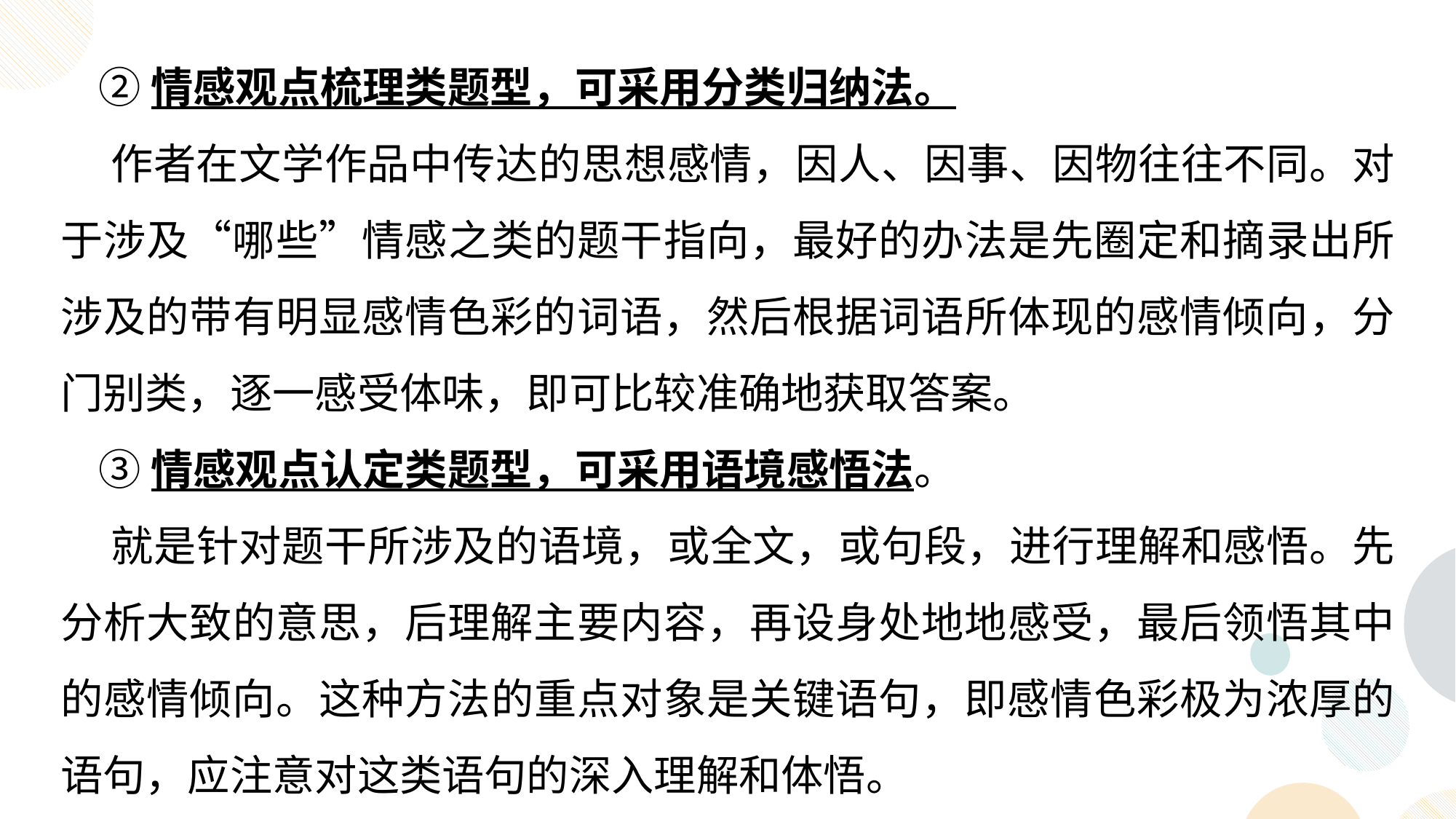

②情感观点梳理类题型，可采用分类归纳法。
    作者在文学作品中传达的思想感情，因人、因事、因物往往不同。对于涉及“哪些”情感之类的题干指向，最好的办法是先圈定和摘录出所涉及的带有明显感情色彩的词语，然后根据词语所体现的感情倾向，分门别类，逐一感受体味，即可比较准确地获取答案。
    ③情感观点认定类题型，可采用语境感悟法。
    就是针对题干所涉及的语境，或全文，或句段，进行理解和感悟。先分析大致的意思，后理解主要内容，再设身处地地感受，最后领悟其中的感情倾向。这种方法的重点对象是关键语句，即感情色彩极为浓厚的语句，应注意对这类语句的深入理解和体悟。